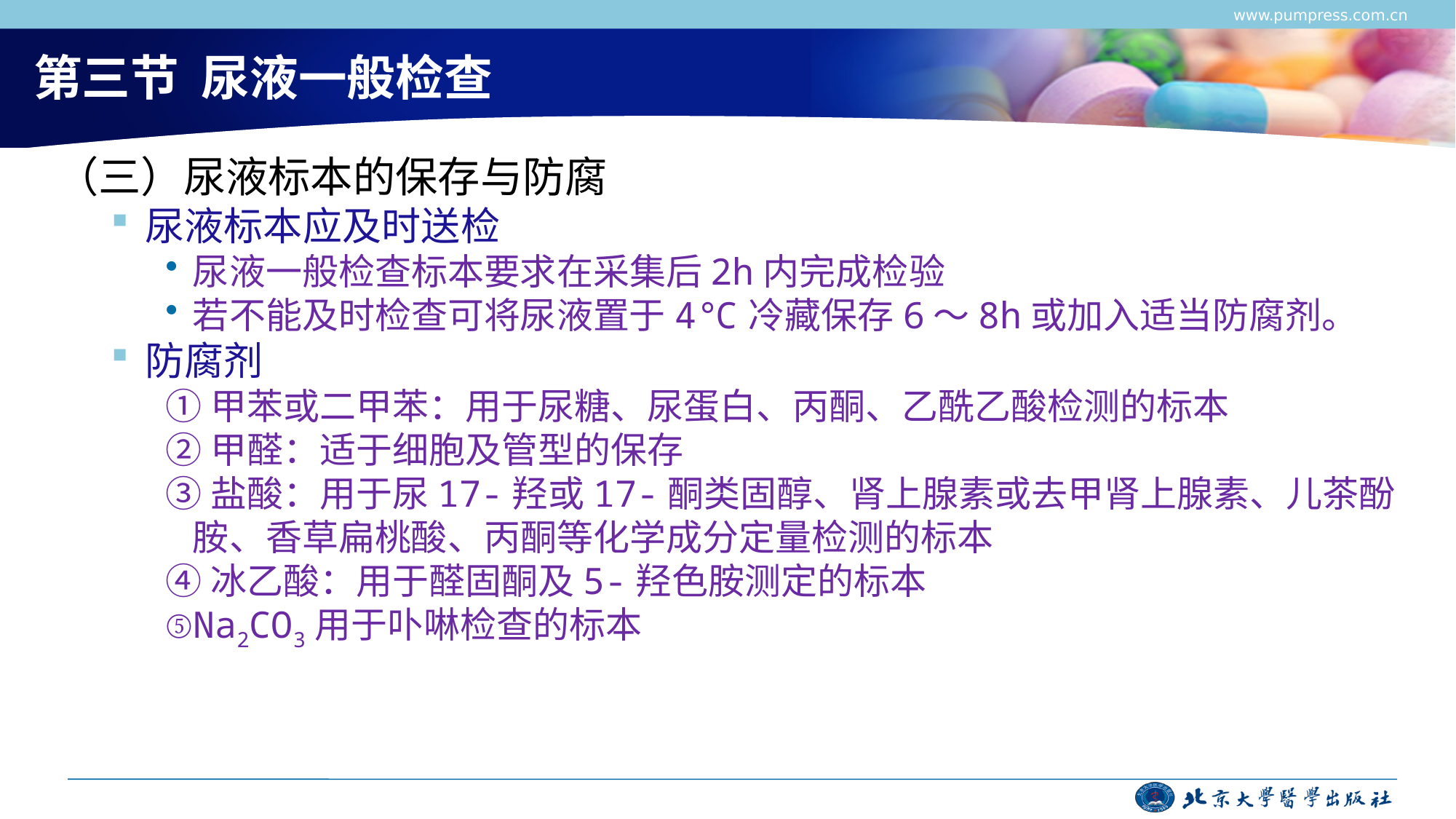

www.pumpress.com.cn
# 第三节  尿液一般检查
（三）尿液标本的保存与防腐
尿液标本应及时送检
尿液一般检查标本要求在采集后2h内完成检验
若不能及时检查可将尿液置于4℃冷藏保存6～8h或加入适当防腐剂。
防腐剂
①甲苯或二甲苯：用于尿糖、尿蛋白、丙酮、乙酰乙酸检测的标本
②甲醛：适于细胞及管型的保存
③盐酸：用于尿17-羟或17-酮类固醇、肾上腺素或去甲肾上腺素、儿茶酚胺、香草扁桃酸、丙酮等化学成分定量检测的标本
④冰乙酸：用于醛固酮及5-羟色胺测定的标本
⑤Na2CO3用于卟啉检查的标本